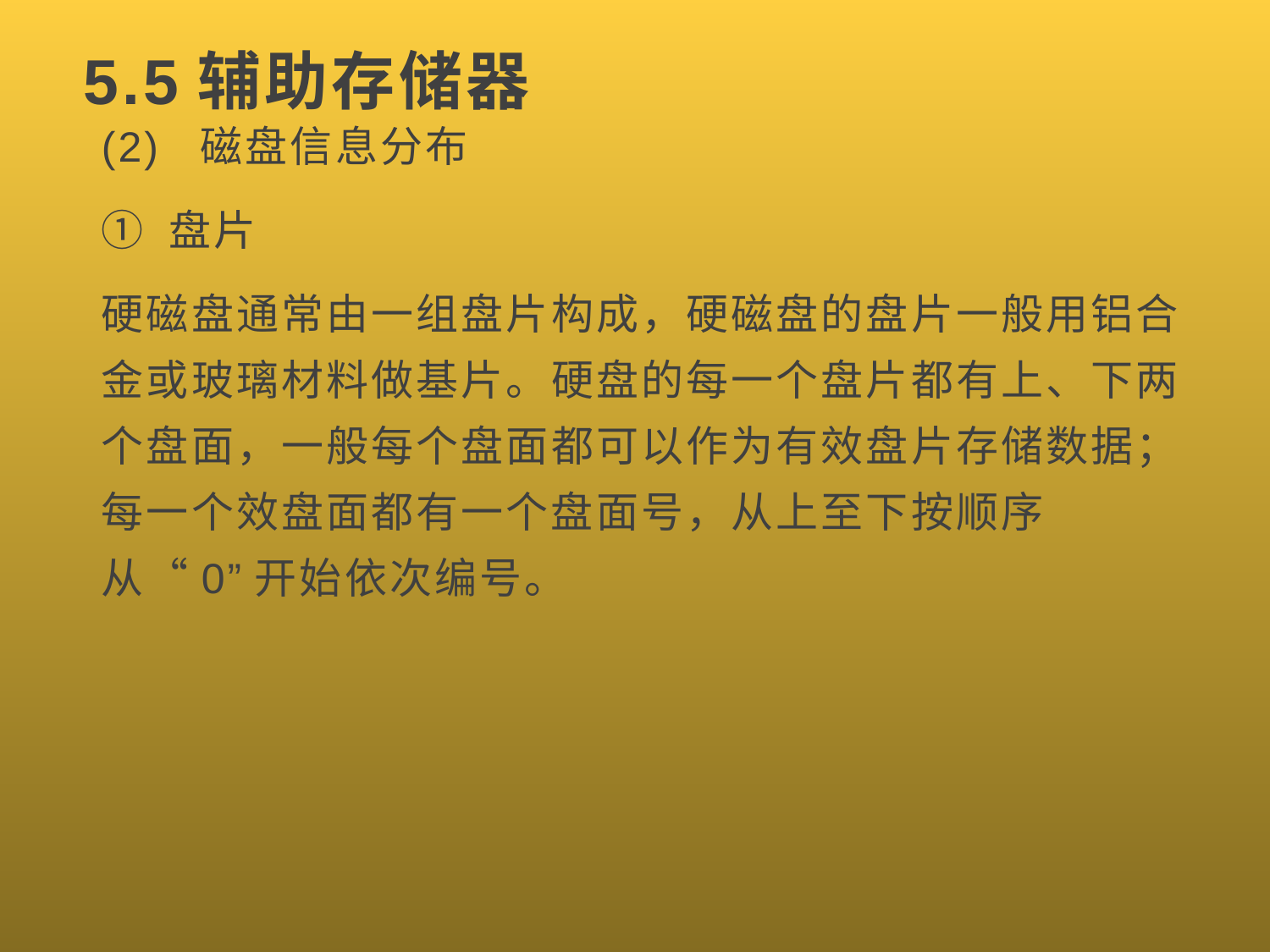

# 5.5辅助存储器

(2)  磁盘信息分布
① 盘片
硬磁盘通常由一组盘片构成，硬磁盘的盘片一般用铝合金或玻璃材料做基片。硬盘的每一个盘片都有上、下两个盘面，一般每个盘面都可以作为有效盘片存储数据；每一个效盘面都有一个盘面号，从上至下按顺序从“0”开始依次编号。